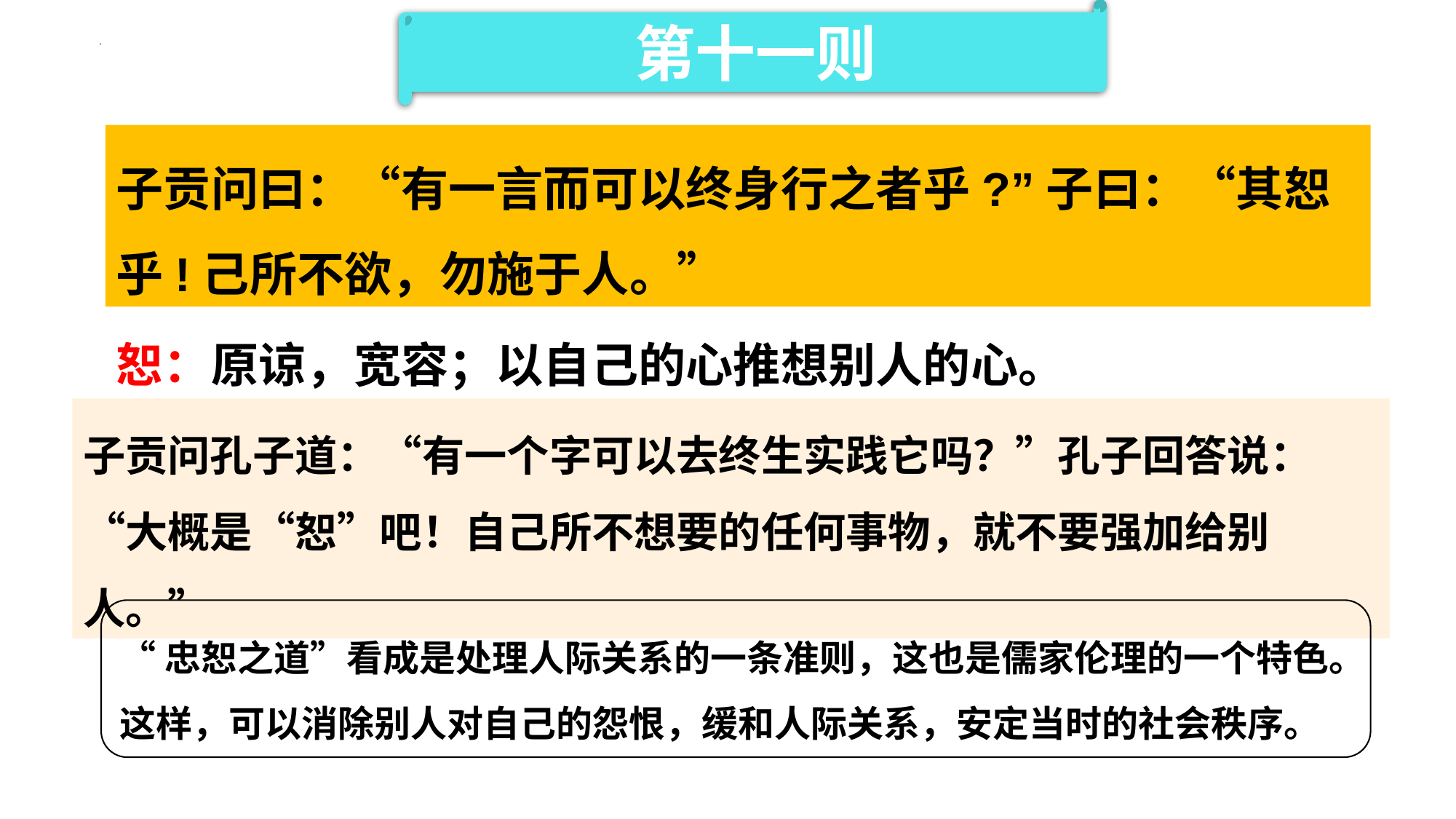

第十一则
子贡问曰：“有一言而可以终身行之者乎?”子曰：“其恕乎!己所不欲，勿施于人。”
恕：原谅，宽容；以自己的心推想别人的心。
子贡问孔子道：“有一个字可以去终生实践它吗？”孔子回答说：“大概是“恕”吧！自己所不想要的任何事物，就不要强加给别人。”
“忠恕之道”看成是处理人际关系的一条准则，这也是儒家伦理的一个特色。这样，可以消除别人对自己的怨恨，缓和人际关系，安定当时的社会秩序。